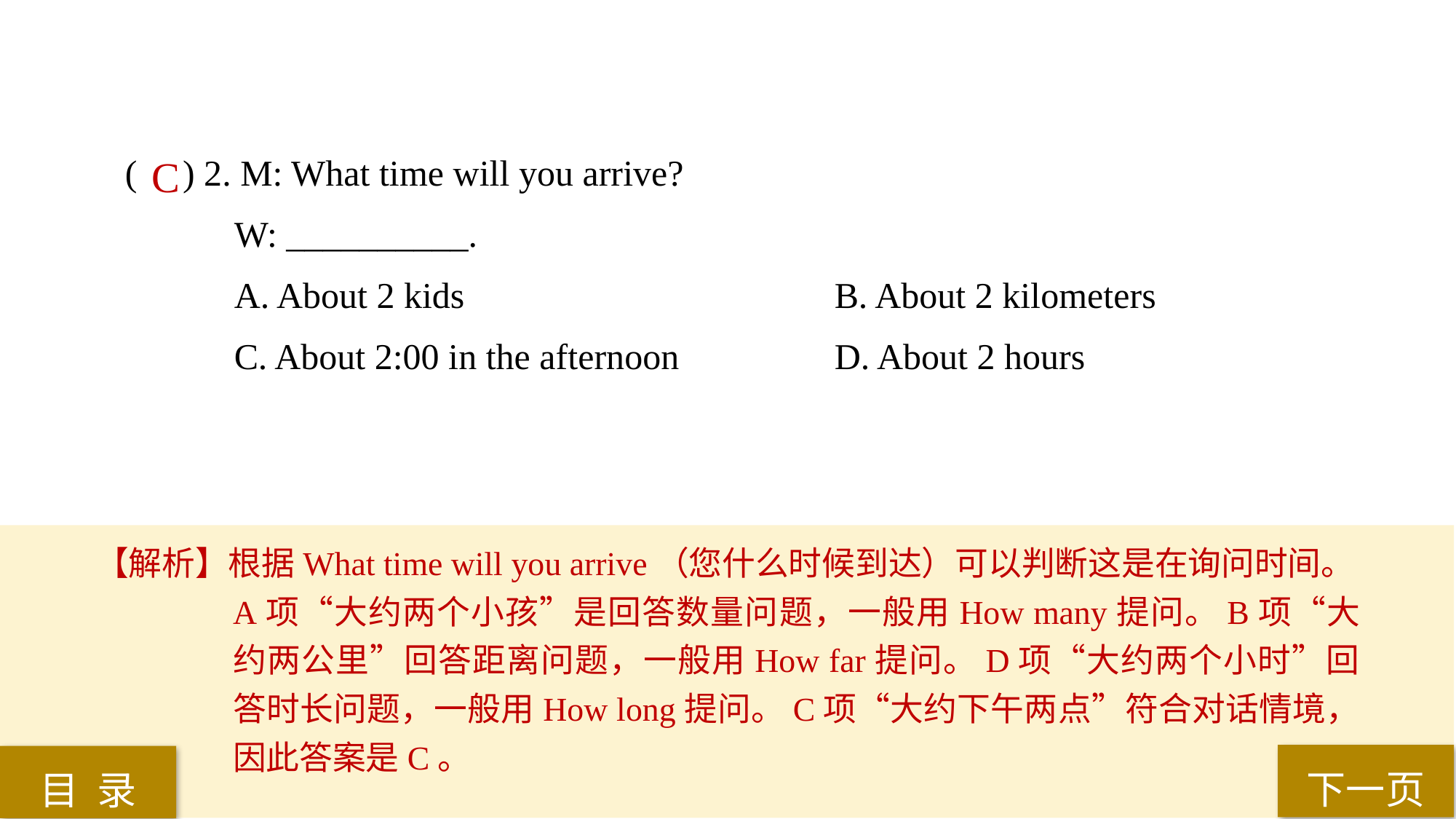

(     ) 2. M: What time will you arrive?
W: __________.
A. About 2 kids 				B. About 2 kilometers
C. About 2:00 in the afternoon 		D. About 2 hours
 C
【解析】根据What time will you arrive（您什么时候到达）可以判断这是在询问时间。A项“大约两个小孩”是回答数量问题，一般用How many提问。B项“大约两公里”回答距离问题，一般用How far提问。D项“大约两个小时”回答时长问题，一般用How long提问。C项“大约下午两点”符合对话情境，因此答案是C。